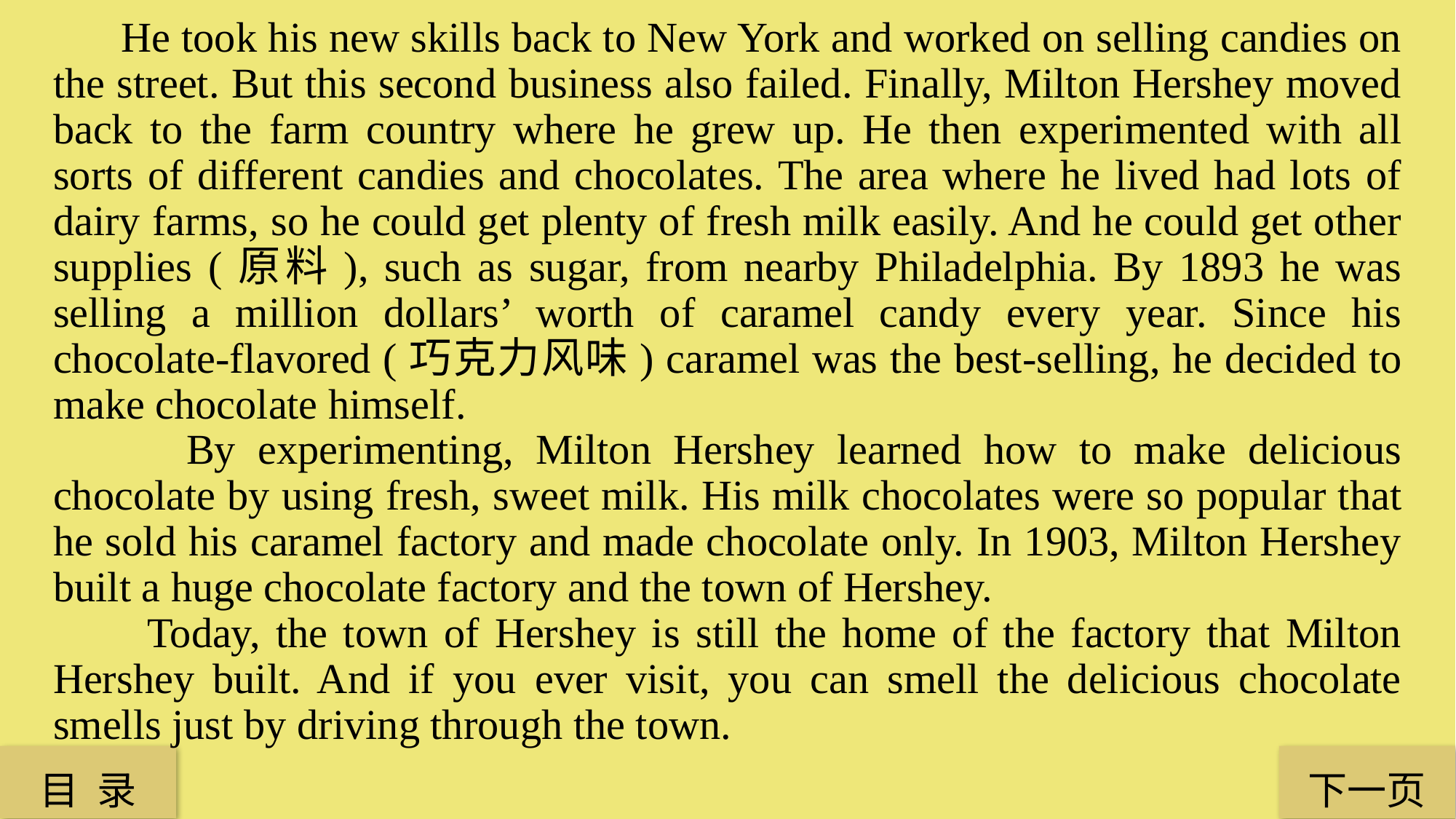

He took his new skills back to New York and worked on selling candies on the street. But this second business also failed. Finally, Milton Hershey moved back to the farm country where he grew up. He then experimented with all sorts of different candies and chocolates. The area where he lived had lots of dairy farms, so he could get plenty of fresh milk easily. And he could get other supplies (原料), such as sugar, from nearby Philadelphia. By 1893 he was selling a million dollars’ worth of caramel candy every year. Since his chocolate-flavored (巧克力风味) caramel was the best-selling, he decided to make chocolate himself.
      By experimenting, Milton Hershey learned how to make delicious chocolate by using fresh, sweet milk. His milk chocolates were so popular that he sold his caramel factory and made chocolate only. In 1903, Milton Hershey built a huge chocolate factory and the town of Hershey.
      Today, the town of Hershey is still the home of the factory that Milton Hershey built. And if you ever visit, you can smell the delicious chocolate smells just by driving through the town.